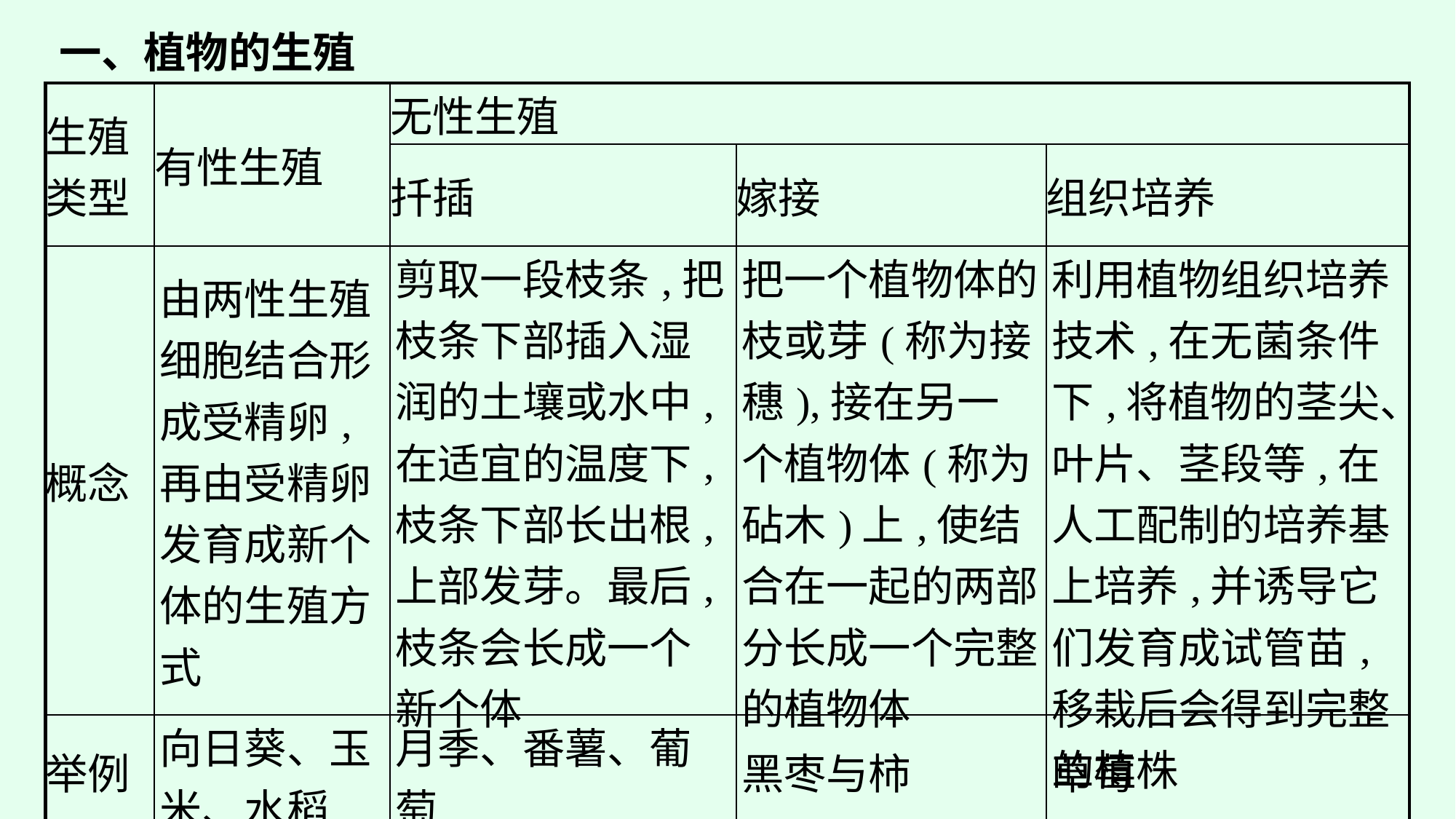

一、植物的生殖
| 生殖类型 | 有性生殖 | 无性生殖 |  |  |
| --- | --- | --- | --- | --- |
|  |  | 扦插 | 嫁接 | 组织培养 |
| 概念 | 由两性生殖细胞结合形成受精卵,再由受精卵发育成新个体的生殖方式 | 剪取一段枝条,把枝条下部插入湿润的土壤或水中,在适宜的温度下,枝条下部长出根,上部发芽。最后,枝条会长成一个新个体 | 把一个植物体的枝或芽(称为接穗),接在另一个植物体(称为砧木)上,使结合在一起的两部分长成一个完整的植物体 | 利用植物组织培养技术,在无菌条件下,将植物的茎尖、叶片、茎段等,在人工配制的培养基上培养,并诱导它们发育成试管苗,移栽后会得到完整的植株 |
| 举例 | 向日葵、玉米、水稻 | 月季、番薯、葡萄 | 黑枣与柿 | 草莓 |
| 特点 | 具有双亲的遗传特性 | 能够迅速繁殖大量后代,后代只具有母体的遗传特性 |  |  |